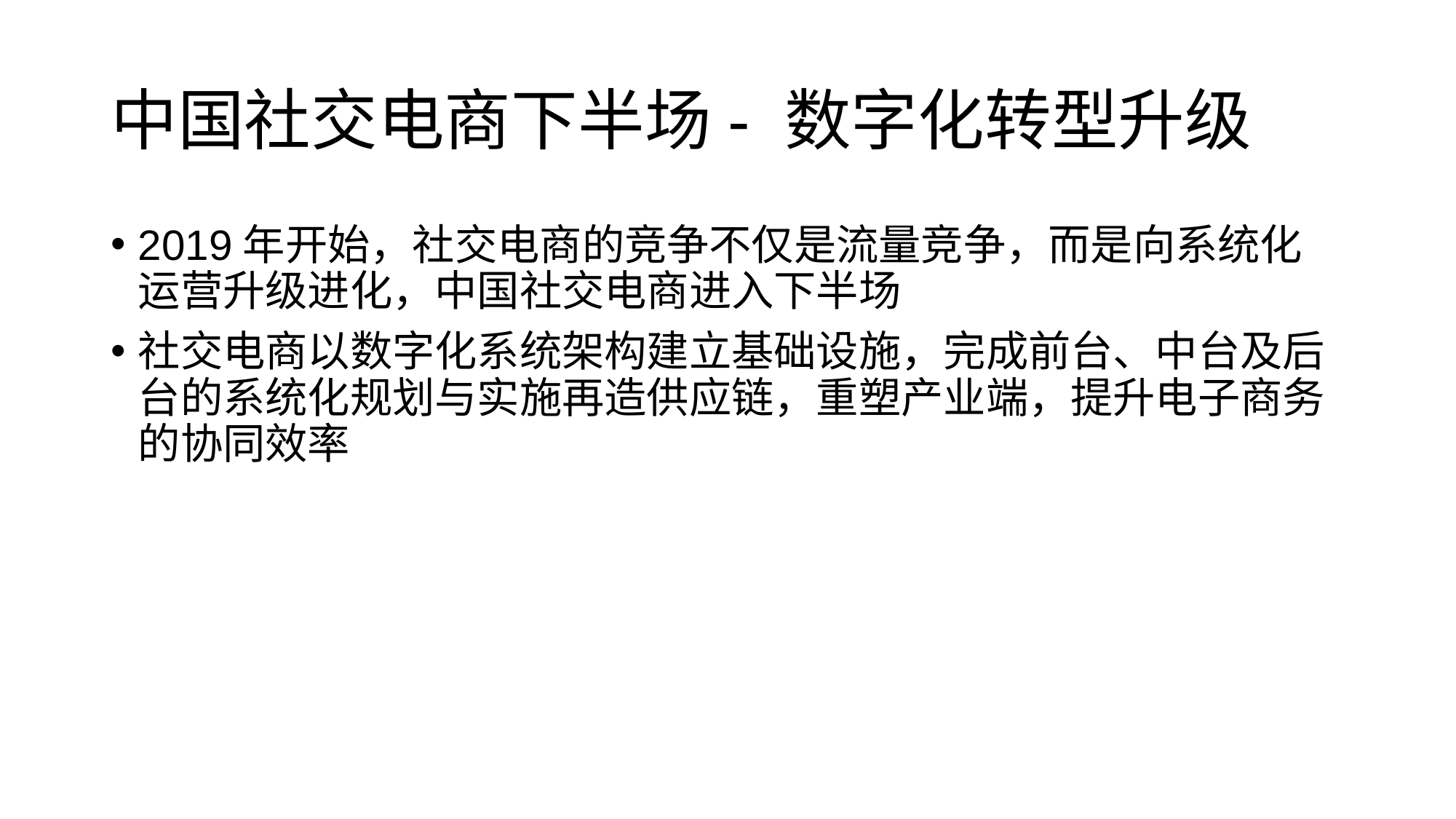

# 中国社交电商下半场- 数字化转型升级
2019年开始，社交电商的竞争不仅是流量竞争，而是向系统化运营升级进化，中国社交电商进入下半场
社交电商以数字化系统架构建立基础设施，完成前台、中台及后台的系统化规划与实施再造供应链，重塑产业端，提升电子商务的协同效率